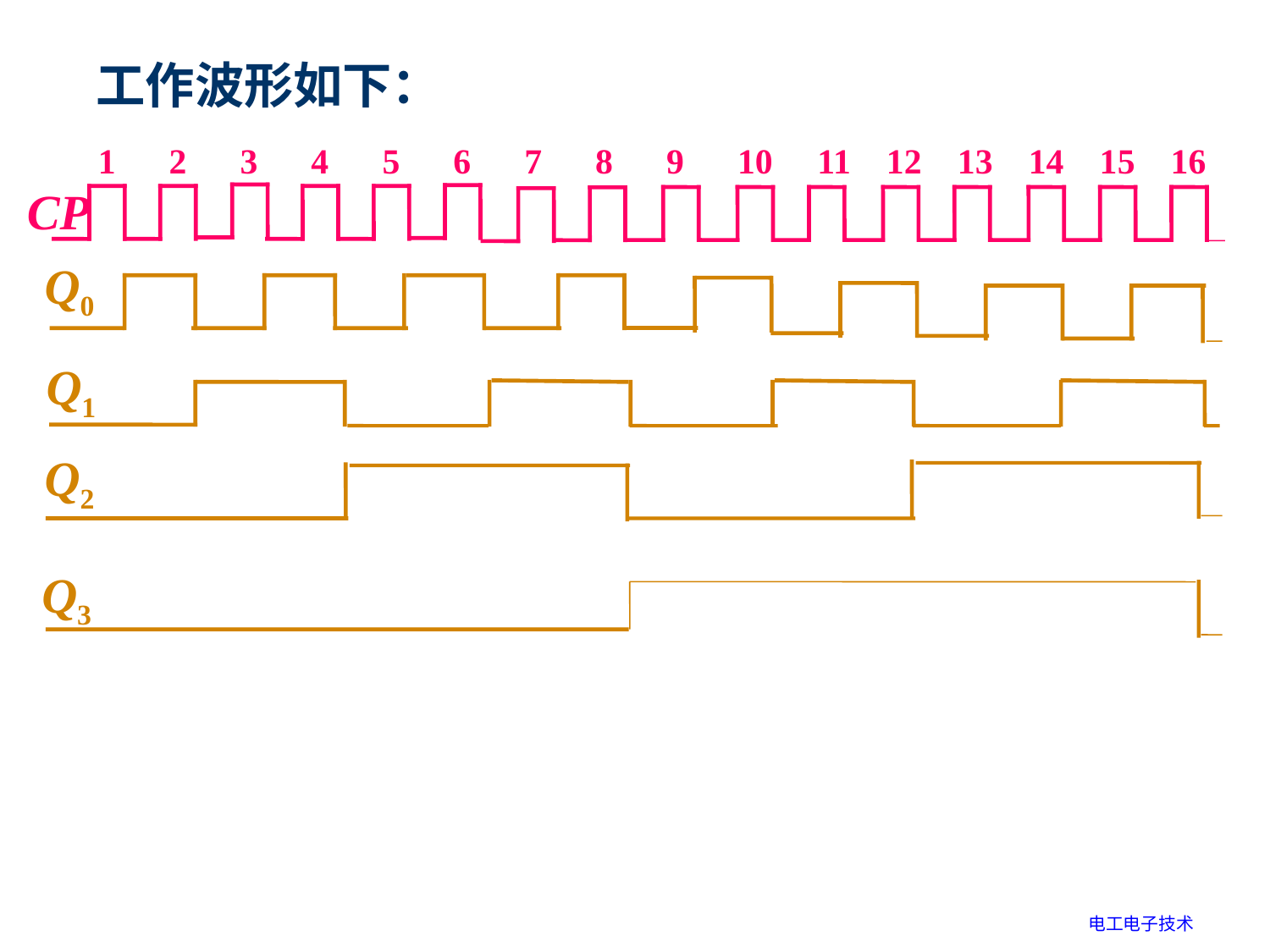

工作波形如下：
1      2      3      4      5      6      7      8      9      10     11    12    13    14    15    16
CP

Q0

Q1

Q2

Q3

电工电子技术